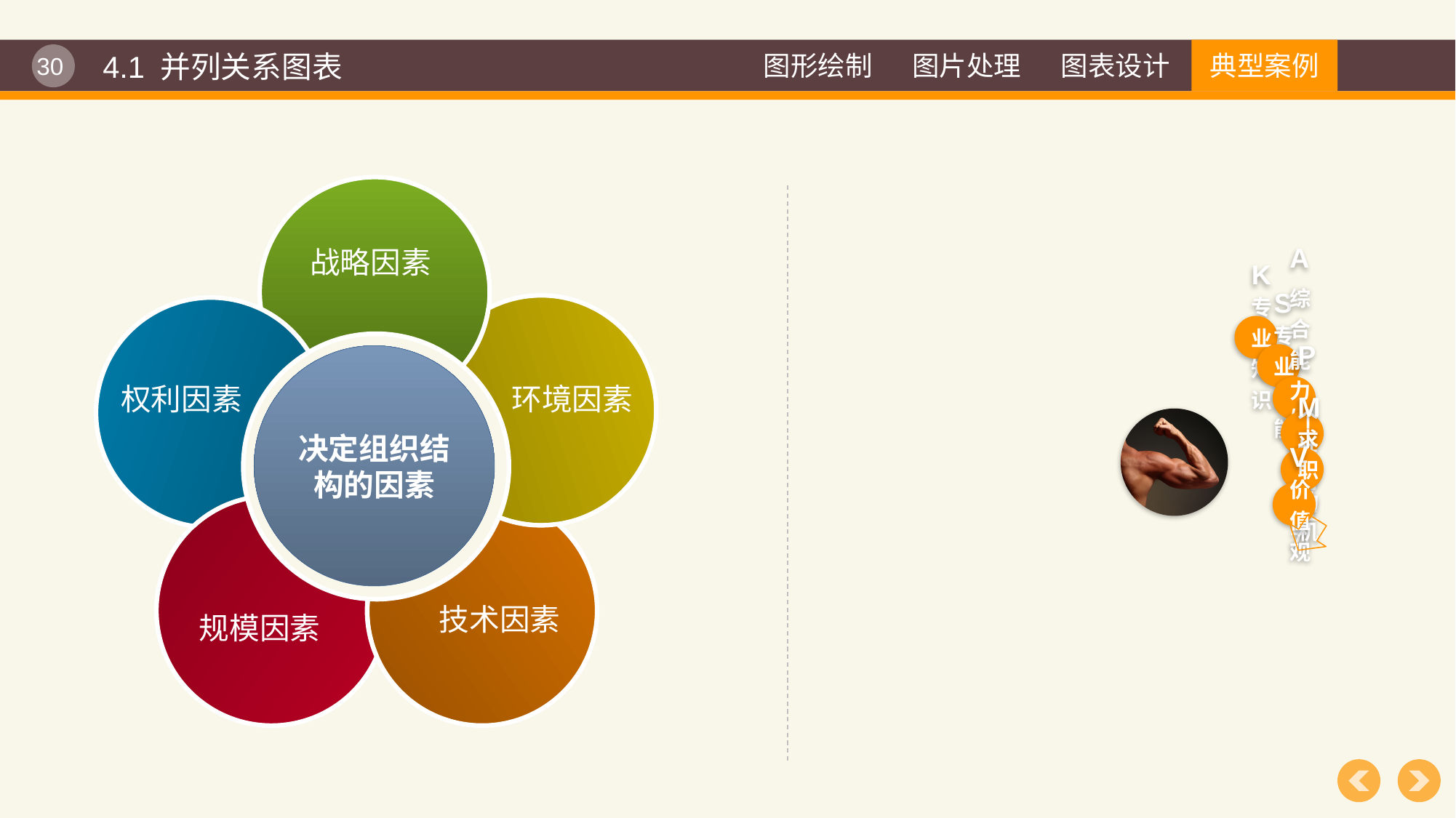

4.1 并列关系图表

决定组织结构的因素
战略因素
权利因素
环境因素
技术因素
规模因素
K
S
A
P
M
V